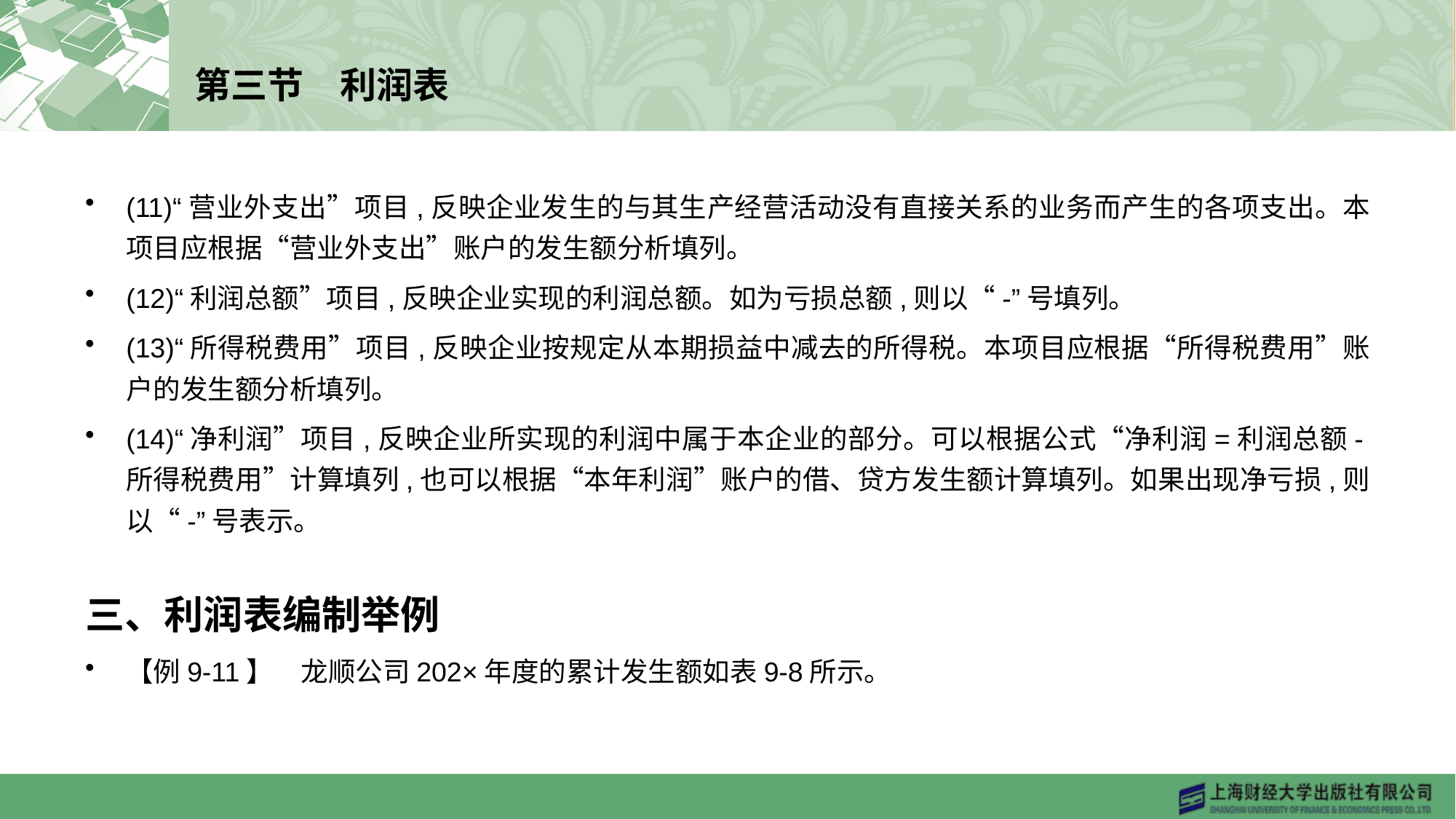

# 第三节　利润表
(11)“营业外支出”项目,反映企业发生的与其生产经营活动没有直接关系的业务而产生的各项支出。本项目应根据“营业外支出”账户的发生额分析填列。
(12)“利润总额”项目,反映企业实现的利润总额。如为亏损总额,则以“-”号填列。
(13)“所得税费用”项目,反映企业按规定从本期损益中减去的所得税。本项目应根据“所得税费用”账户的发生额分析填列。
(14)“净利润”项目,反映企业所实现的利润中属于本企业的部分。可以根据公式“净利润=利润总额-所得税费用”计算填列,也可以根据“本年利润”账户的借、贷方发生额计算填列。如果出现净亏损,则以“-”号表示。

三、利润表编制举例
【例9-11】　龙顺公司202×年度的累计发生额如表9-8所示。